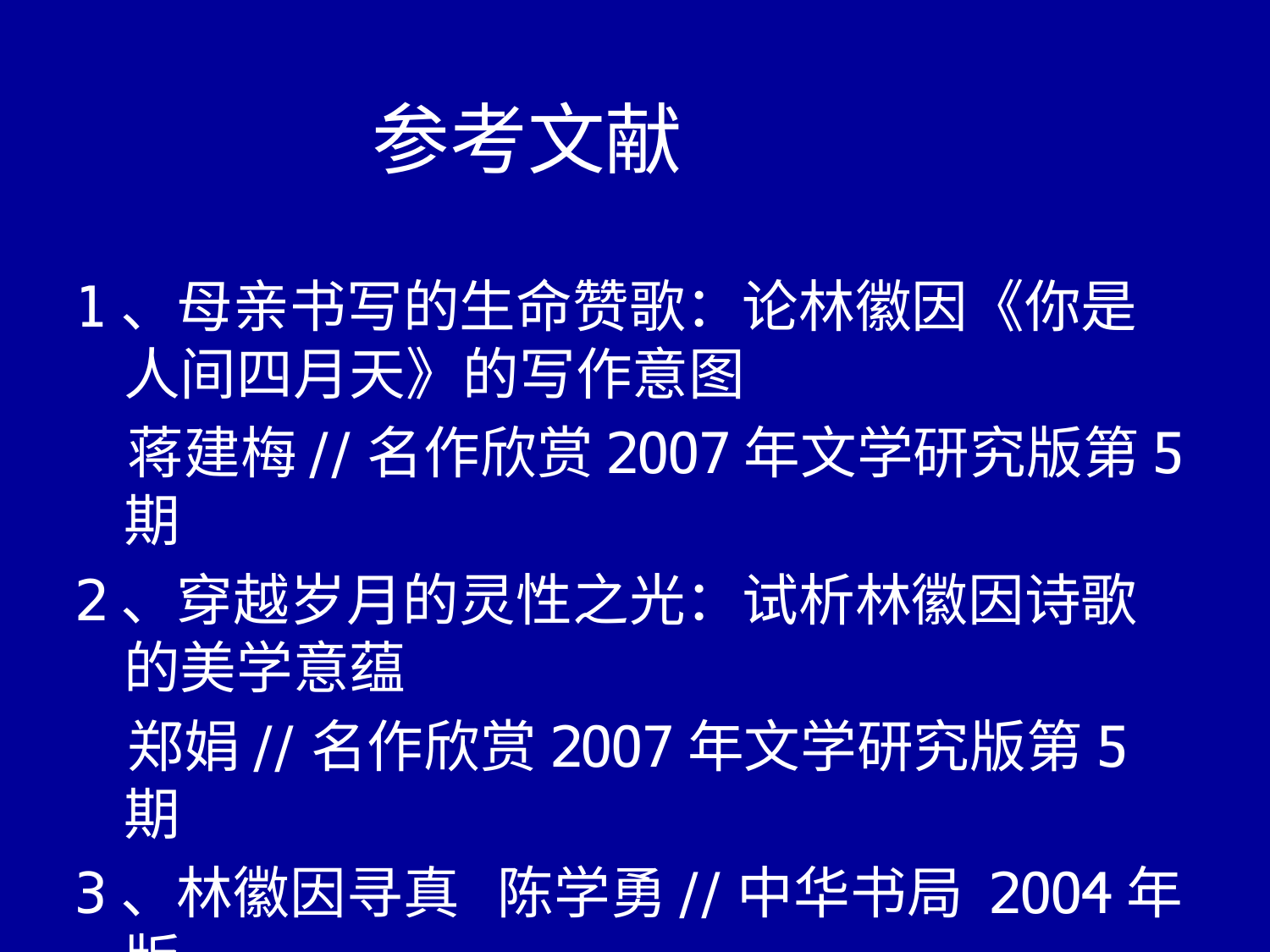

# 参考文献
1、母亲书写的生命赞歌：论林徽因《你是人间四月天》的写作意图
   蒋建梅//名作欣赏2007年文学研究版第5期
2、穿越岁月的灵性之光：试析林徽因诗歌的美学意蕴
   郑娟//名作欣赏2007年文学研究版第5期
3、林徽因寻真   陈学勇//中华书局 2004年版